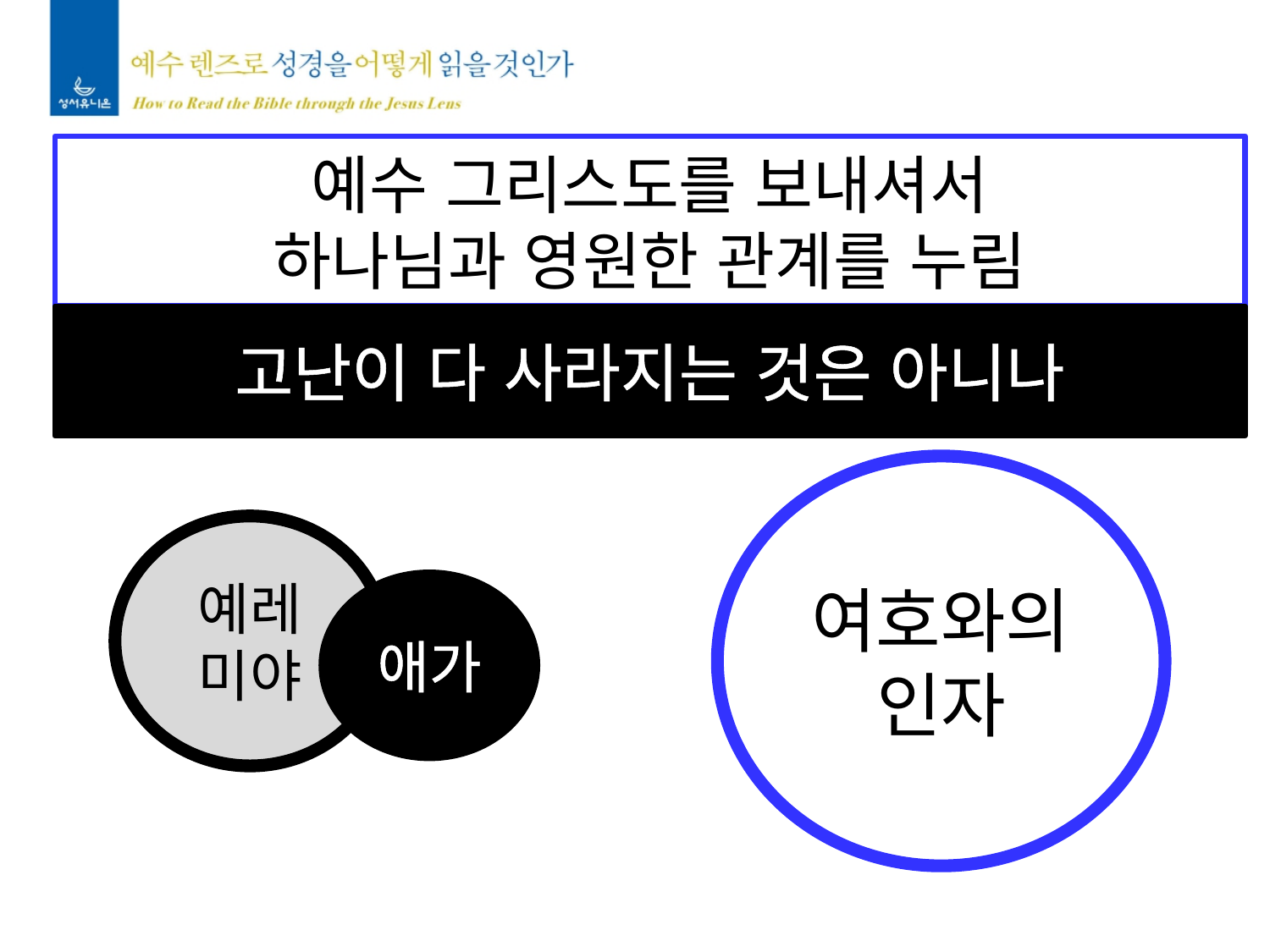

예수 그리스도를 보내셔서
하나님과 영원한 관계를 누림
고난이 다 사라지는 것은 아니나
여호와의
인자
예레
미야
애가